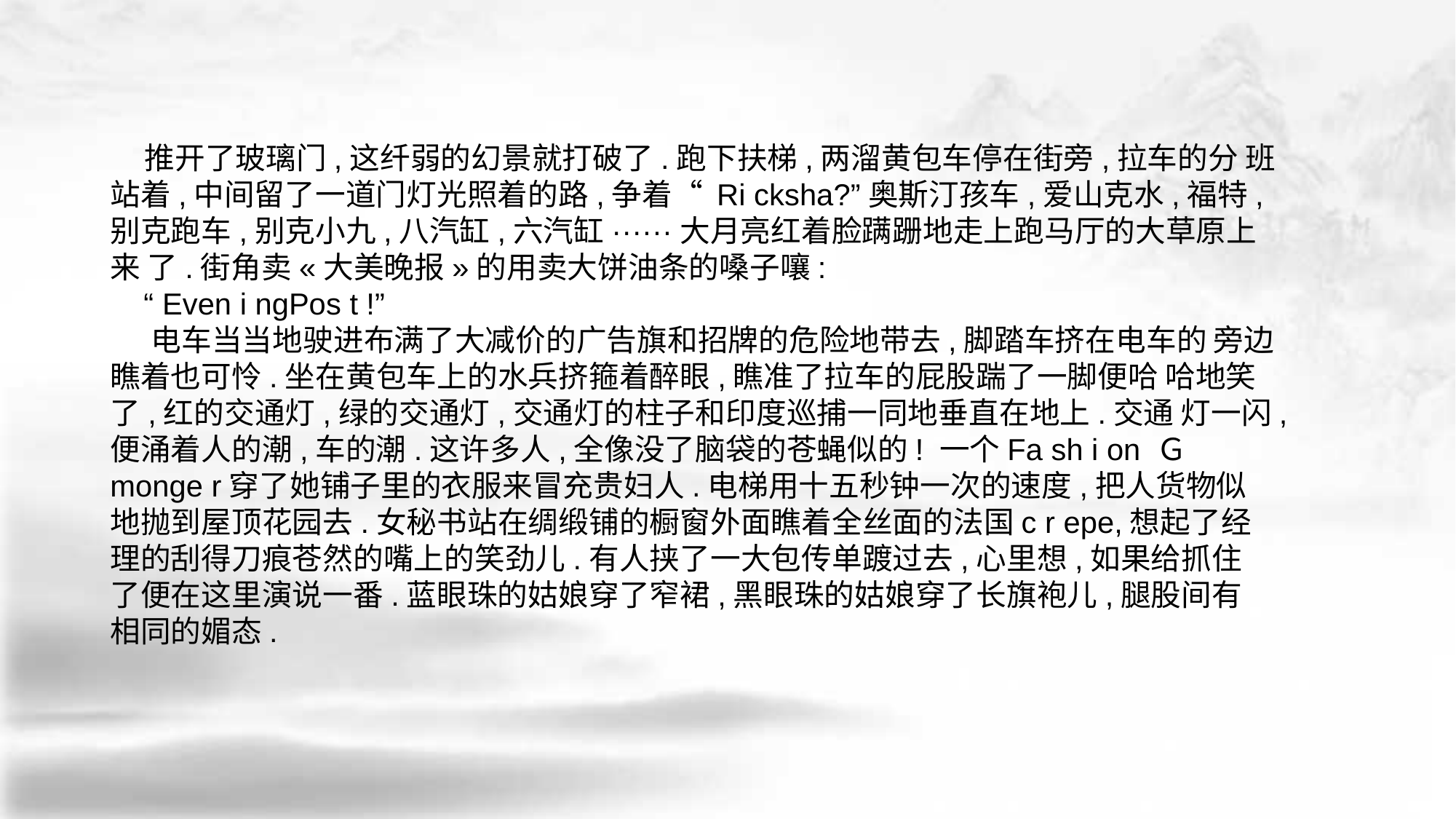

推开了玻璃门,这纤弱的幻景就打破了.跑下扶梯,两溜黄包车停在街旁,拉车的分 班站着,中间留了一道门灯光照着的路,争着“ Ri cksha?”奥斯汀孩车,爱山克水,福特,别克跑车,别克小九,八汽缸,六汽缸······大月亮红着脸蹒跚地走上跑马厅的大草原上来 了.街角卖«大美晚报»的用卖大饼油条的嗓子嚷:
    “ Even i ngPos t !”
     电车当当地驶进布满了大减价的广告旗和招牌的危险地带去,脚踏车挤在电车的 旁边瞧着也可怜.坐在黄包车上的水兵挤箍着醉眼,瞧准了拉车的屁股踹了一脚便哈 哈地笑了,红的交通灯,绿的交通灯,交通灯的柱子和印度巡捕一同地垂直在地上.交通 灯一闪,便涌着人的潮,车的潮.这许多人,全像没了脑袋的苍蝇似的! 一个Fa sh i on Ｇ monge r穿了她铺子里的衣服来冒充贵妇人.电梯用十五秒钟一次的速度,把人货物似 地抛到屋顶花园去.女秘书站在绸缎铺的橱窗外面瞧着全丝面的法国c r epe,想起了经 理的刮得刀痕苍然的嘴上的笑劲儿.有人挟了一大包传单踱过去,心里想,如果给抓住 了便在这里演说一番.蓝眼珠的姑娘穿了窄裙,黑眼珠的姑娘穿了长旗袍儿,腿股间有 相同的媚态.